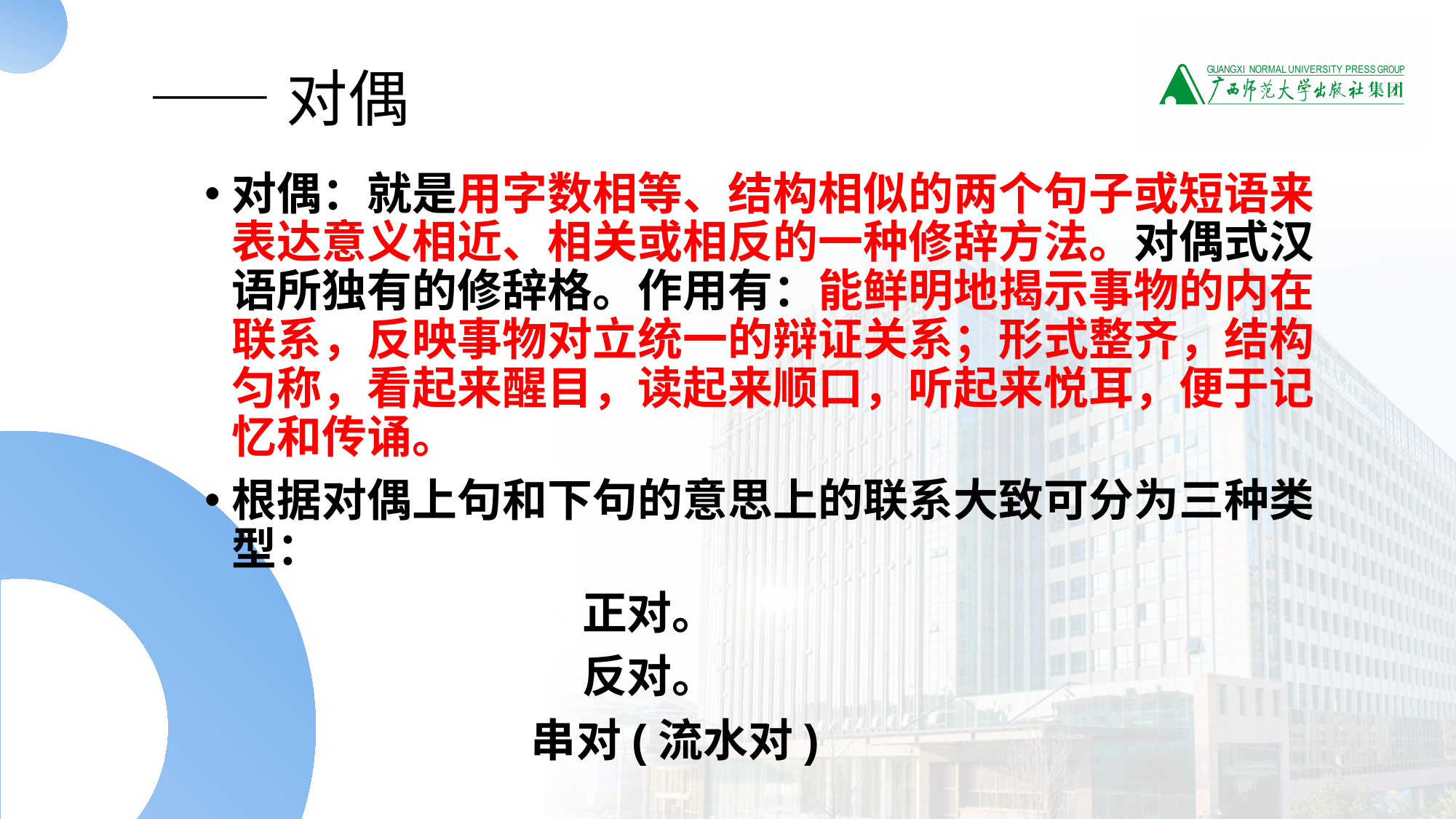

# ——对偶
对偶：就是用字数相等、结构相似的两个句子或短语来表达意义相近、相关或相反的一种修辞方法。对偶式汉语所独有的修辞格。作用有：能鲜明地揭示事物的内在联系，反映事物对立统一的辩证关系；形式整齐，结构匀称，看起来醒目，读起来顺口，听起来悦耳，便于记忆和传诵。
根据对偶上句和下句的意思上的联系大致可分为三种类型：
                                    正对。
                                    反对。
                               串对(流水对)